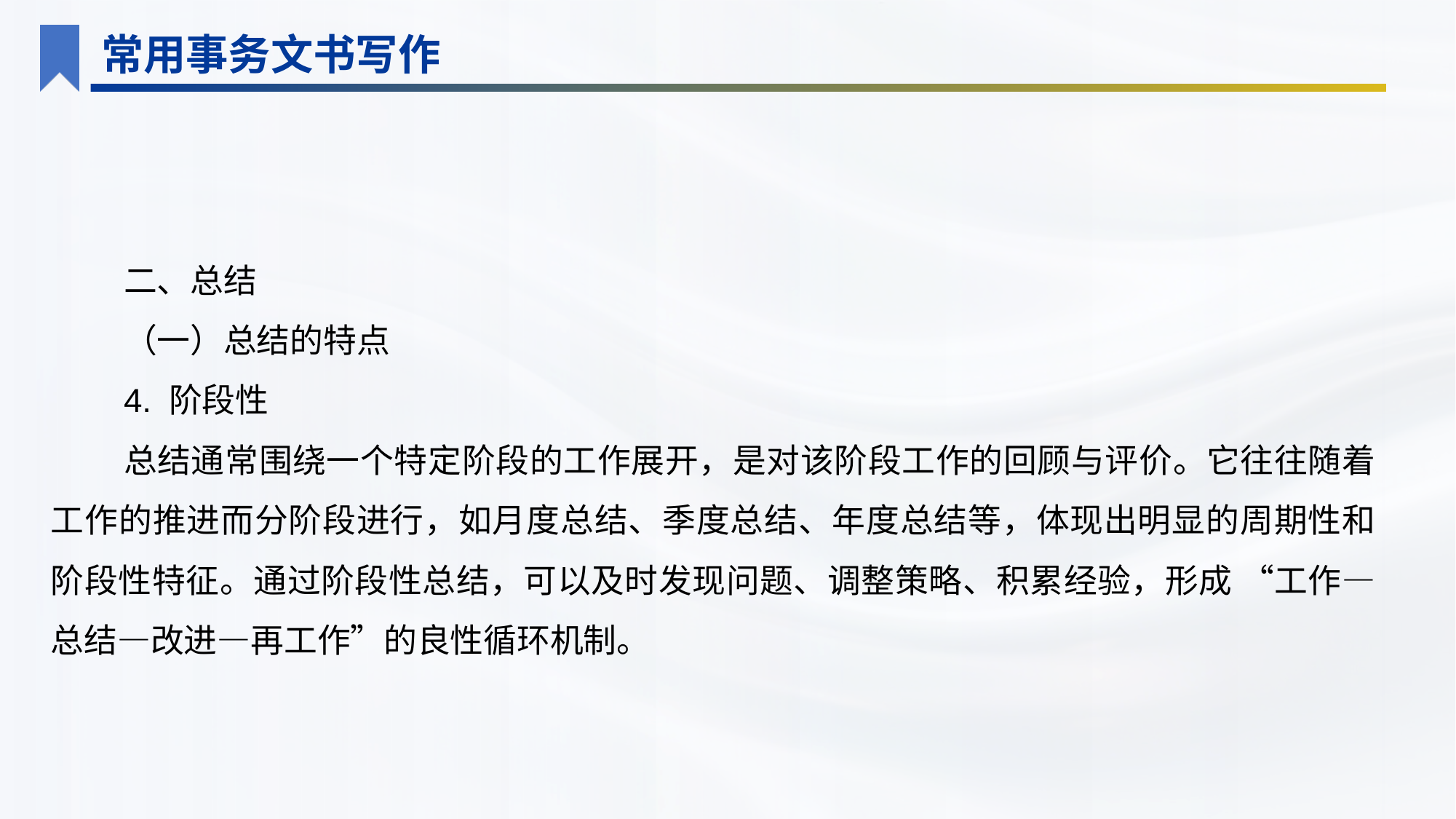

常用事务文书写作
二、总结
（一）总结的特点
4. 阶段性
总结通常围绕一个特定阶段的工作展开，是对该阶段工作的回顾与评价。它往往随着工作的推进而分阶段进行，如月度总结、季度总结、年度总结等，体现出明显的周期性和阶段性特征。通过阶段性总结，可以及时发现问题、调整策略、积累经验，形成 “工作—总结—改进—再工作”的良性循环机制。